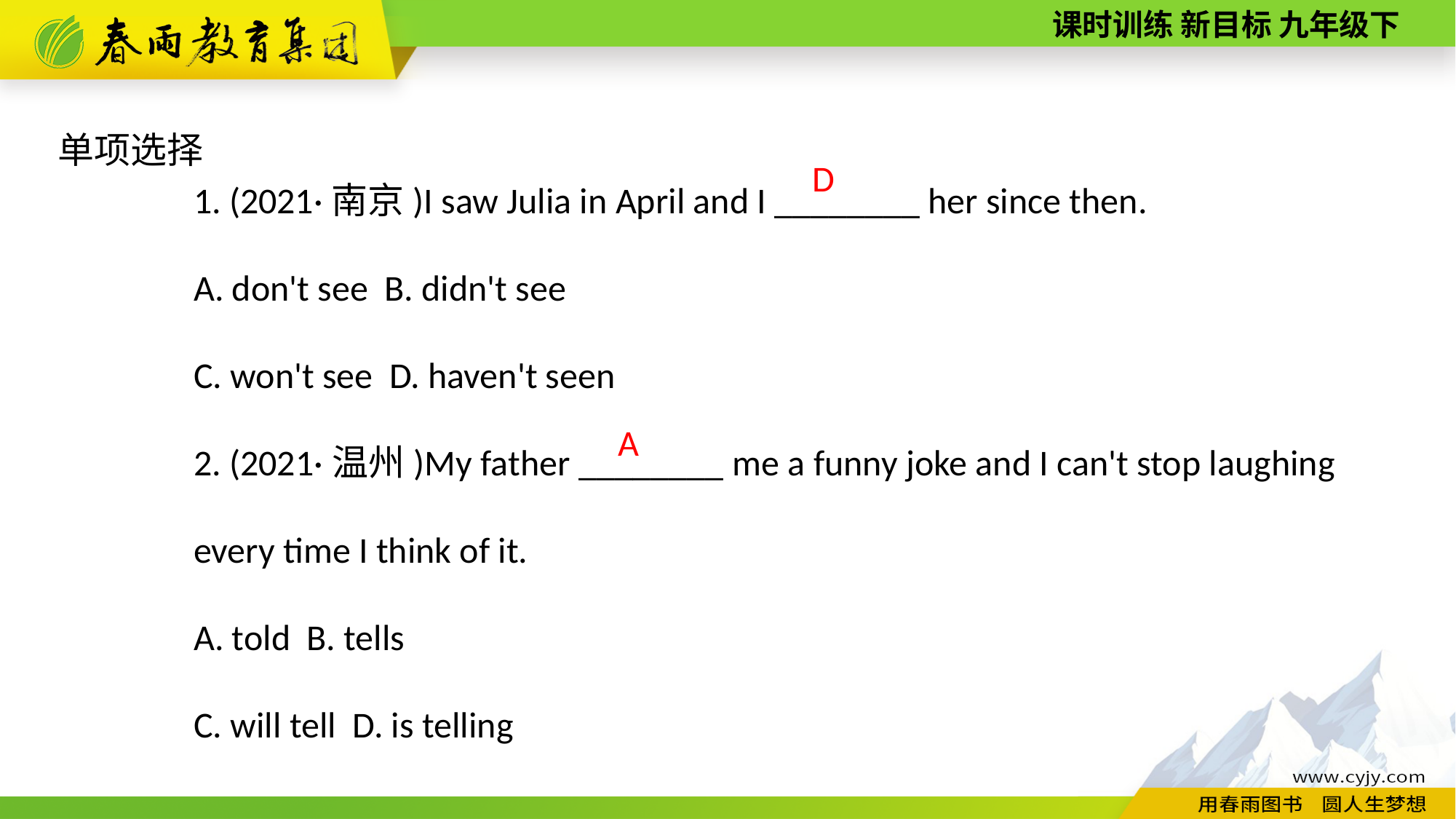

单项选择
1. (2021·南京)I saw Julia in April and I ________ her since then.
A. don't see  B. didn't see
C. won't see  D. haven't seen
2. (2021·温州)My father ________ me a funny joke and I can't stop laughing every time I think of it.
A. told  B. tells
C. will tell  D. is telling
 D
A